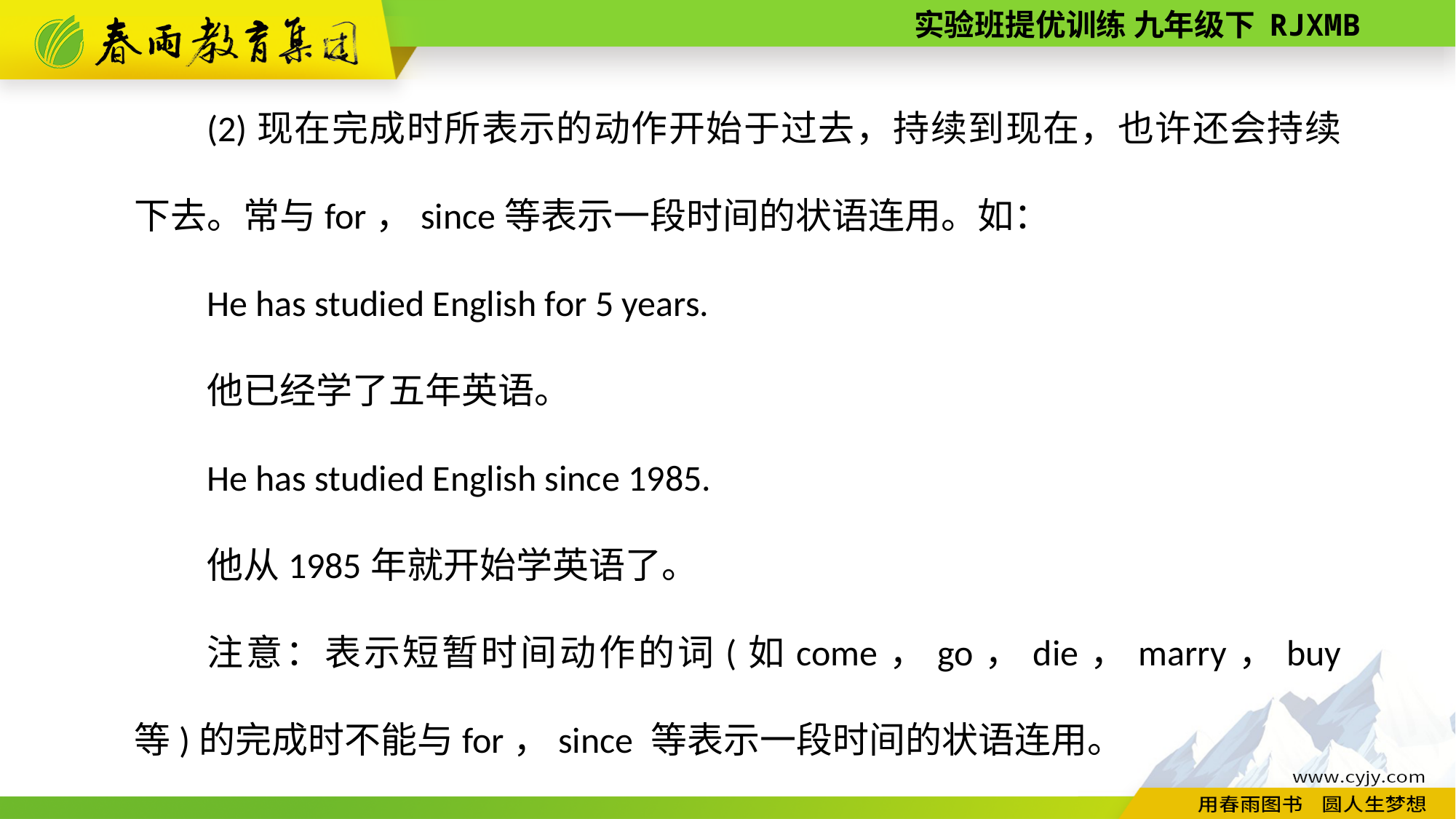

(2)现在完成时所表示的动作开始于过去，持续到现在，也许还会持续下去。常与for，since等表示一段时间的状语连用。如：
He has studied English for 5 years.
他已经学了五年英语。
He has studied English since 1985.
他从1985年就开始学英语了。
注意：表示短暂时间动作的词(如come，go，die，marry，buy 等)的完成时不能与for，since 等表示一段时间的状语连用。